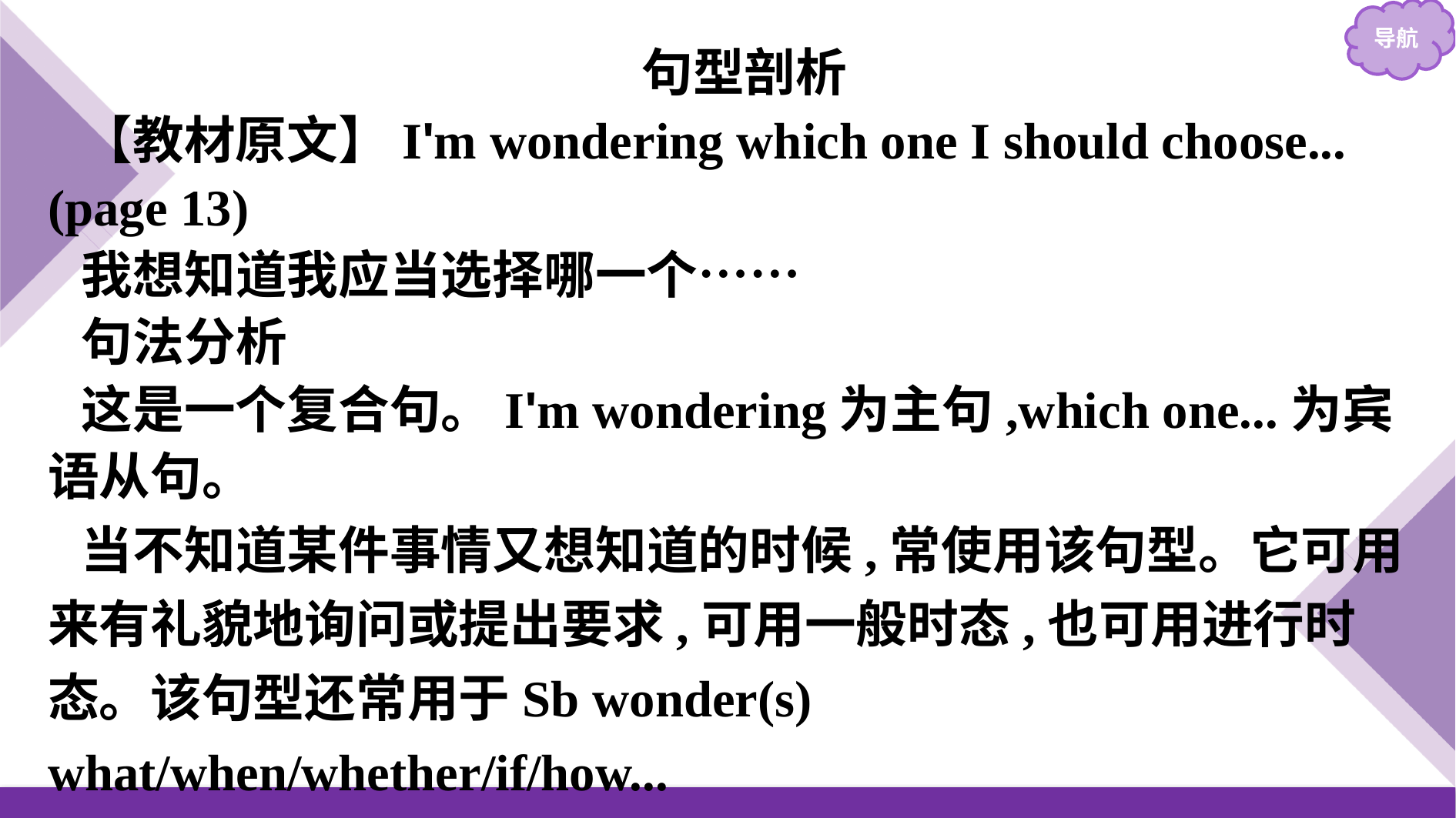

句型剖析
【教材原文】I'm wondering which one I should choose... (page 13)
我想知道我应当选择哪一个……
句法分析
这是一个复合句。I'm wondering为主句,which one...为宾语从句。
当不知道某件事情又想知道的时候,常使用该句型。它可用来有礼貌地询问或提出要求,可用一般时态,也可用进行时态。该句型还常用于Sb wonder(s) what/when/whether/if/how...